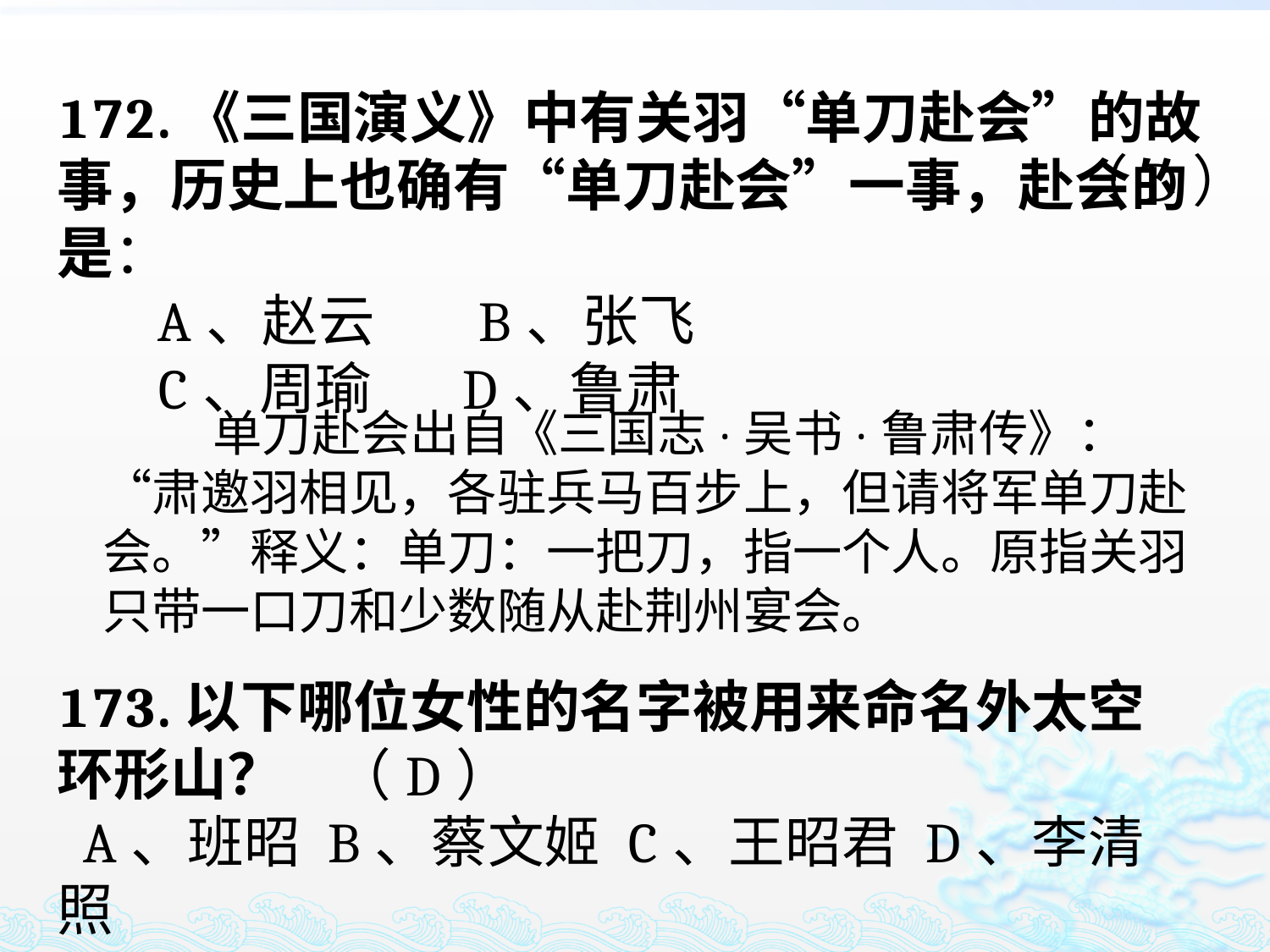

172.《三国演义》中有关羽“单刀赴会”的故事，历史上也确有“单刀赴会”一事，赴会的是：
        A、赵云       B、张飞
        C、周瑜      D、鲁肃
（D）
         单刀赴会出自《三国志·吴书·鲁肃传》：“肃邀羽相见，各驻兵马百步上，但请将军单刀赴会。”释义：单刀：一把刀，指一个人。原指关羽只带一口刀和少数随从赴荆州宴会。
173.以下哪位女性的名字被用来命名外太空环形山？
  A、班昭 B、蔡文姬 C、王昭君 D、李清照
（D）